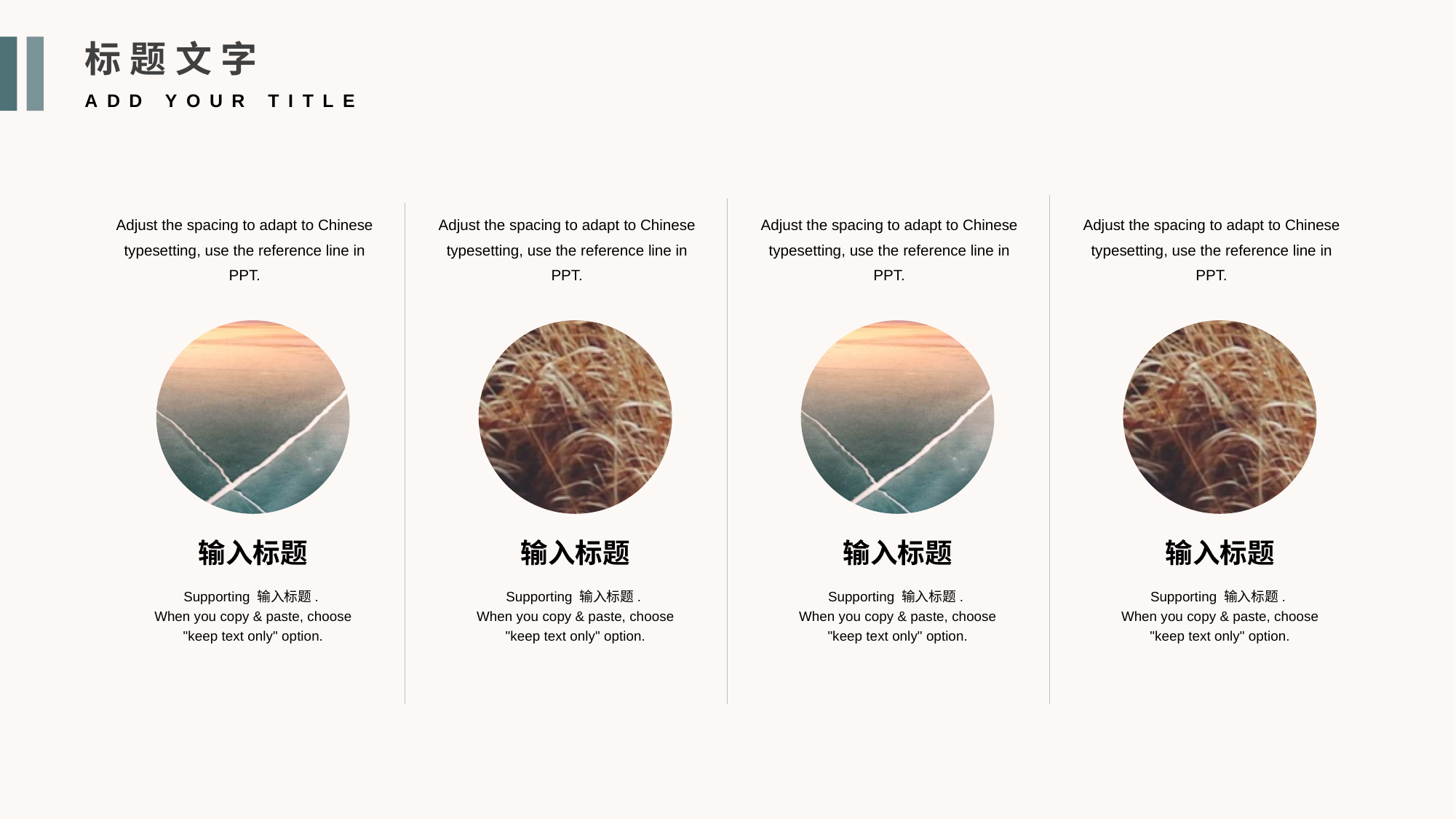

标题文字
ADD YOUR TITLE

Adjust the spacing to adapt to Chinese typesetting, use the reference line in PPT.

输入标题
Supporting 输入标题.
When you copy & paste, choose "keep text only" option.
Adjust the spacing to adapt to Chinese typesetting, use the reference line in PPT.

输入标题
Supporting 输入标题.
When you copy & paste, choose "keep text only" option.
Adjust the spacing to adapt to Chinese typesetting, use the reference line in PPT.

输入标题
Supporting 输入标题.
When you copy & paste, choose "keep text only" option.
Adjust the spacing to adapt to Chinese typesetting, use the reference line in PPT.

输入标题
Supporting 输入标题.
When you copy & paste, choose "keep text only" option.
PPT模板 http://www.1ppt.com/moban/